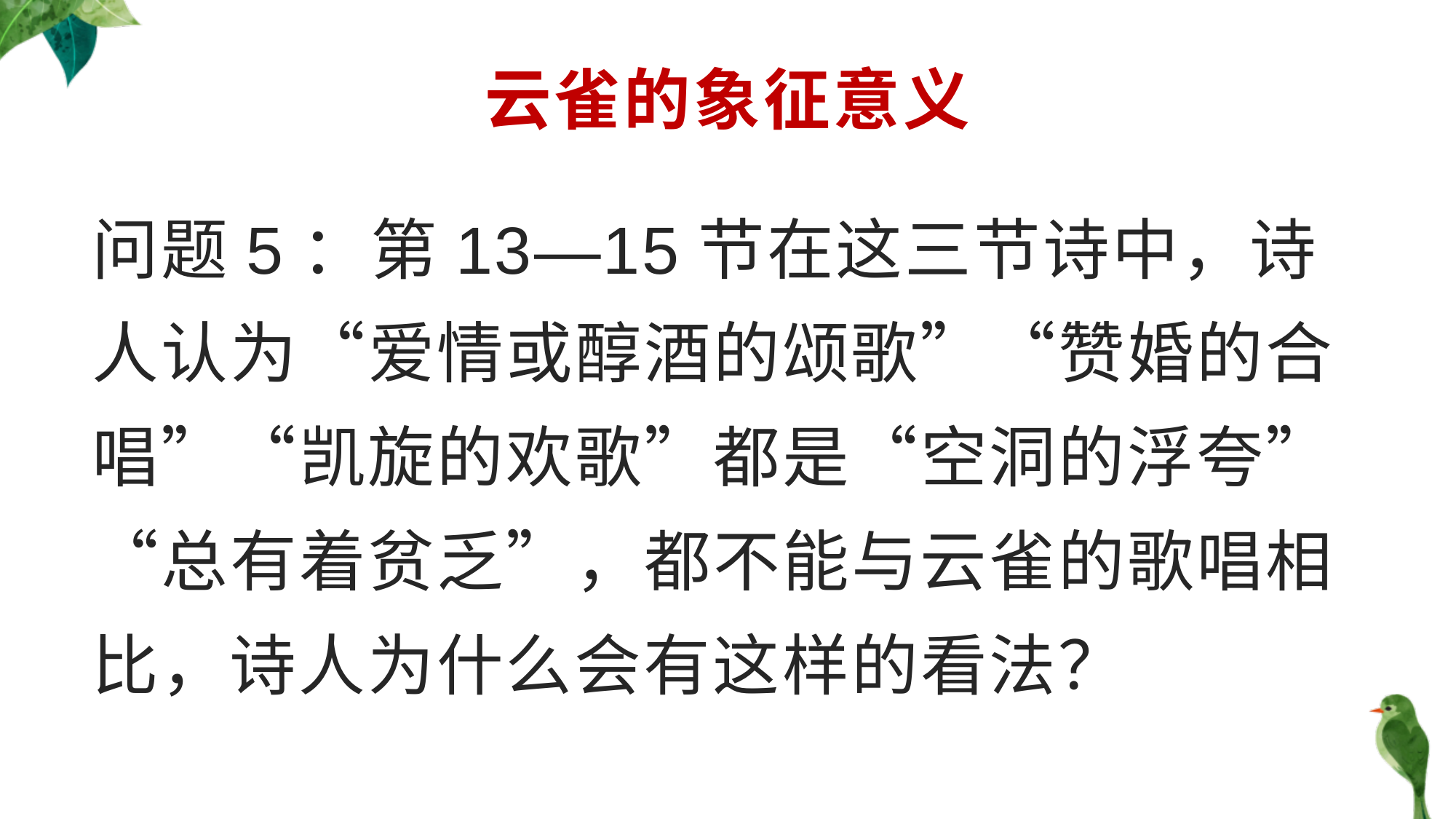

# 云雀的象征意义
问题5：第13—15节在这三节诗中，诗人认为“爱情或醇酒的颂歌”“赞婚的合唱”“凯旋的欢歌”都是“空洞的浮夸”“总有着贫乏”，都不能与云雀的歌唱相比，诗人为什么会有这样的看法？